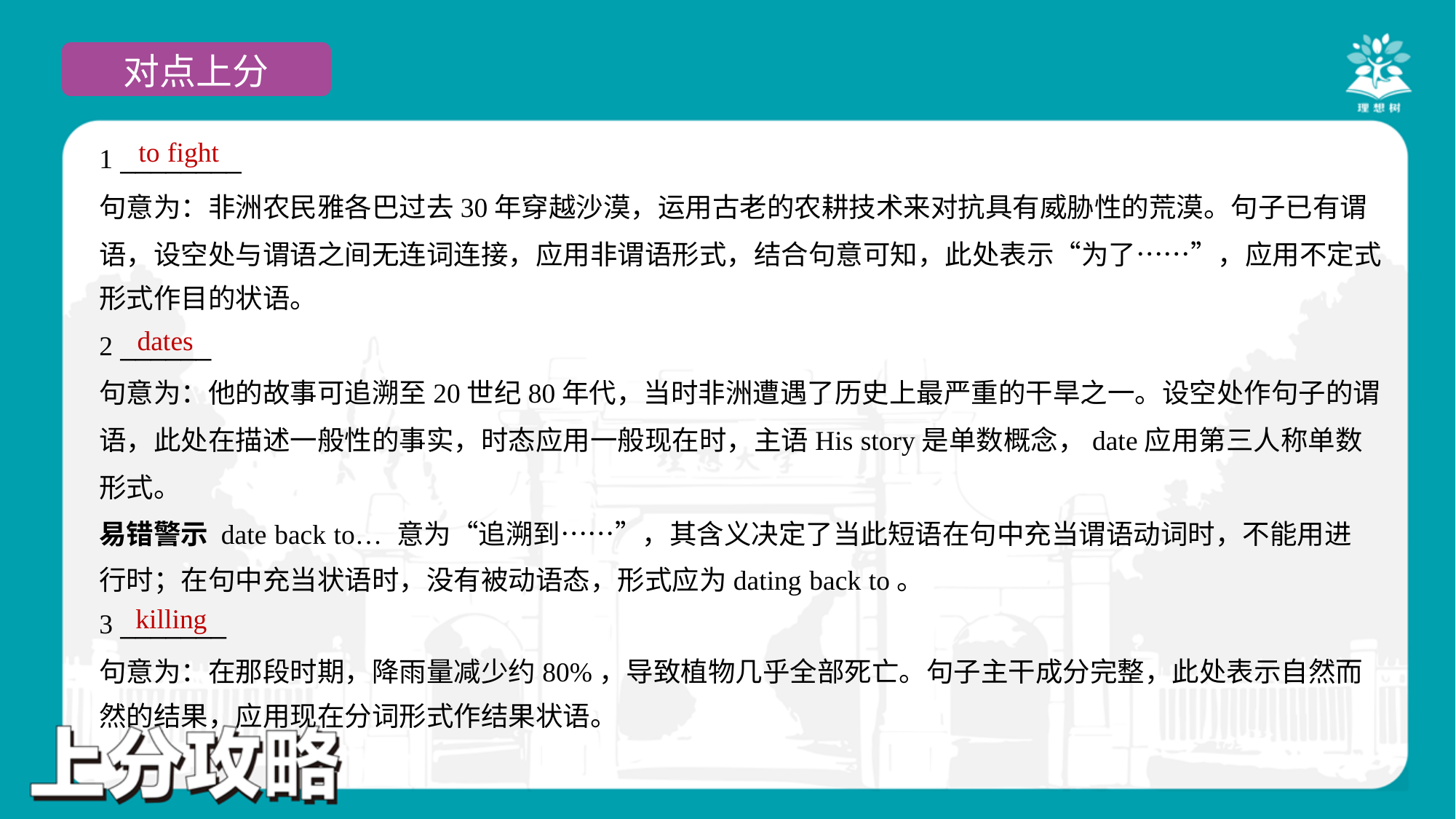

to fight
1 ________
句意为：非洲农民雅各巴过去30年穿越沙漠，运用古老的农耕技术来对抗具有威胁性的荒漠。句子已有谓
语，设空处与谓语之间无连词连接，应用非谓语形式，结合句意可知，此处表示“为了……”，应用不定式
形式作目的状语。
dates
2 ______
句意为：他的故事可追溯至20世纪80年代，当时非洲遭遇了历史上最严重的干旱之一。设空处作句子的谓
语，此处在描述一般性的事实，时态应用一般现在时，主语His story是单数概念，date应用第三人称单数
形式。
易错警示 date back to… 意为“追溯到……”，其含义决定了当此短语在句中充当谓语动词时，不能用进
行时；在句中充当状语时，没有被动语态，形式应为dating back to。
killing
3 _______
句意为：在那段时期，降雨量减少约80%，导致植物几乎全部死亡。句子主干成分完整，此处表示自然而
然的结果，应用现在分词形式作结果状语。